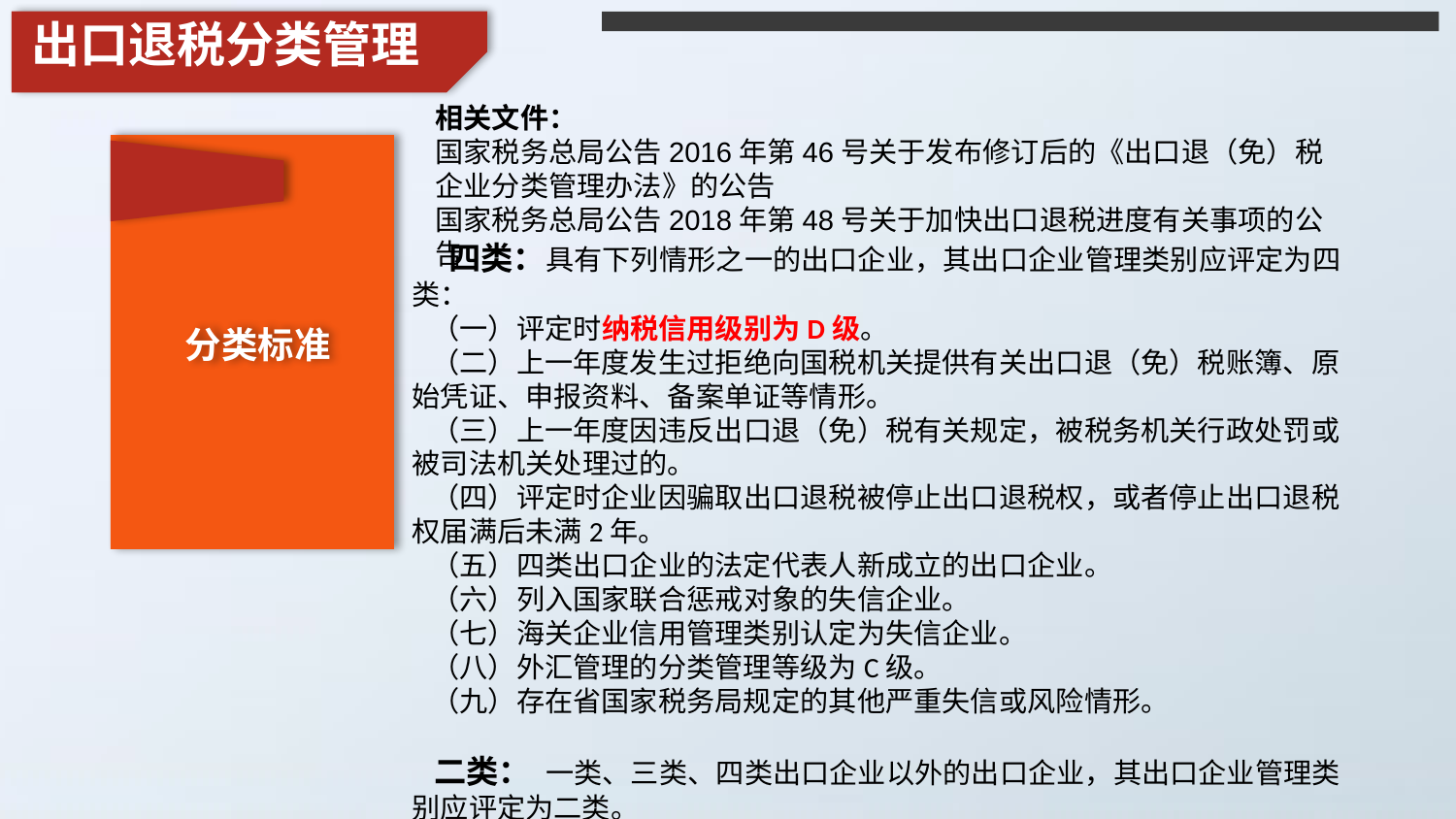

出口退税分类管理

相关文件：
国家税务总局公告2016年第46号关于发布修订后的《出口退（免）税企业分类管理办法》的公告
国家税务总局公告2018年第48号关于加快出口退税进度有关事项的公告

    四类：具有下列情形之一的出口企业，其出口企业管理类别应评定为四类：
  （一）评定时纳税信用级别为D级。
  （二）上一年度发生过拒绝向国税机关提供有关出口退（免）税账簿、原始凭证、申报资料、备案单证等情形。
  （三）上一年度因违反出口退（免）税有关规定，被税务机关行政处罚或被司法机关处理过的。
  （四）评定时企业因骗取出口退税被停止出口退税权，或者停止出口退税权届满后未满2年。
  （五）四类出口企业的法定代表人新成立的出口企业。
  （六）列入国家联合惩戒对象的失信企业。
  （七）海关企业信用管理类别认定为失信企业。
  （八）外汇管理的分类管理等级为C级。
  （九）存在省国家税务局规定的其他严重失信或风险情形。

  二类：  一类、三类、四类出口企业以外的出口企业，其出口企业管理类别应评定为二类。

分类标准